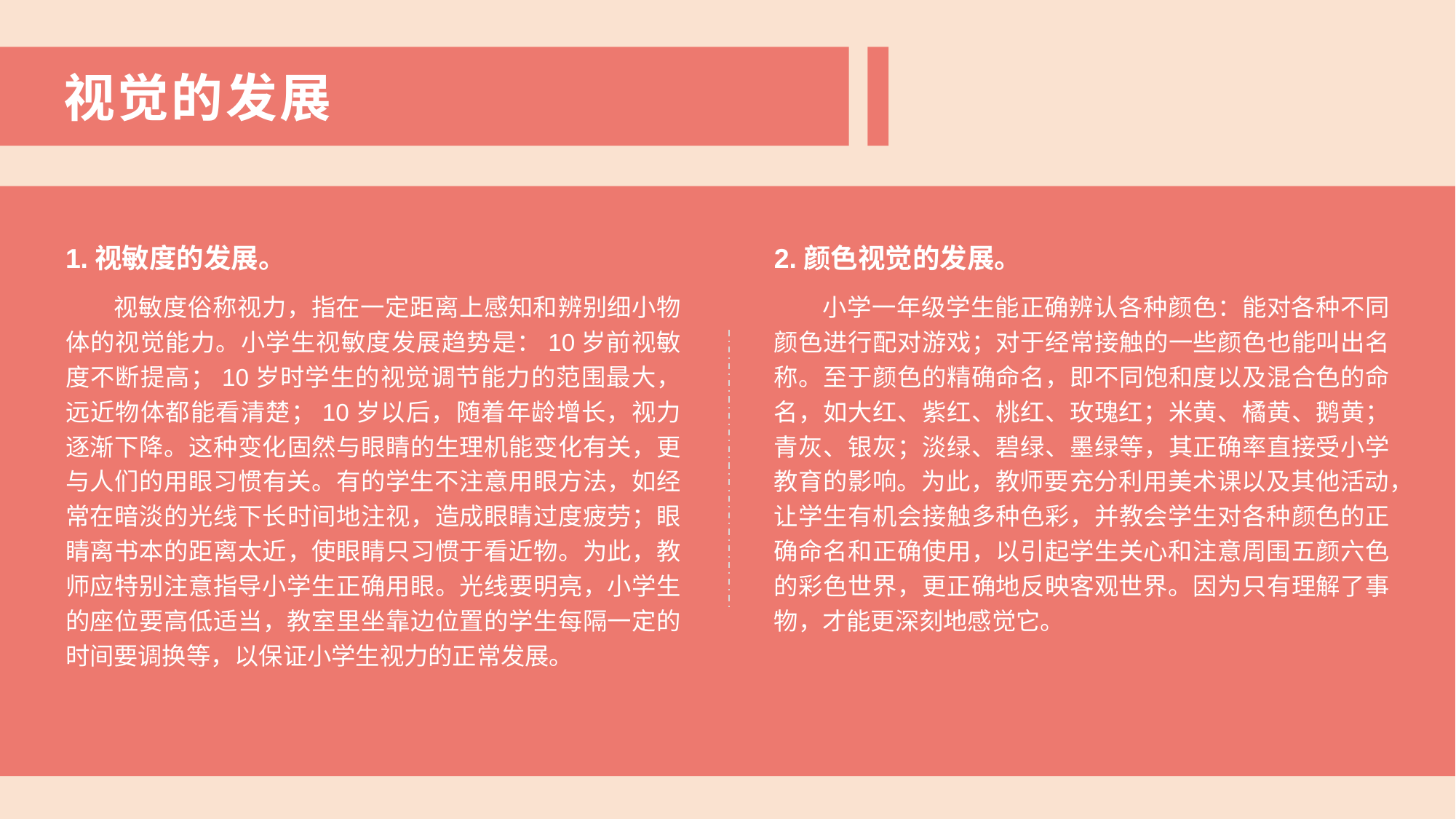

视觉的发展

1.视敏度的发展。
视敏度俗称视力，指在一定距离上感知和辨别细小物体的视觉能力。小学生视敏度发展趋势是：10岁前视敏度不断提高；10岁时学生的视觉调节能力的范围最大，远近物体都能看清楚；10岁以后，随着年龄增长，视力逐渐下降。这种变化固然与眼睛的生理机能变化有关，更与人们的用眼习惯有关。有的学生不注意用眼方法，如经常在暗淡的光线下长时间地注视，造成眼睛过度疲劳；眼睛离书本的距离太近，使眼睛只习惯于看近物。为此，教师应特别注意指导小学生正确用眼。光线要明亮，小学生的座位要高低适当，教室里坐靠边位置的学生每隔一定的时间要调换等，以保证小学生视力的正常发展。
2.颜色视觉的发展。
小学一年级学生能正确辨认各种颜色：能对各种不同颜色进行配对游戏；对于经常接触的一些颜色也能叫出名称。至于颜色的精确命名，即不同饱和度以及混合色的命名，如大红、紫红、桃红、玫瑰红；米黄、橘黄、鹅黄；青灰、银灰；淡绿、碧绿、墨绿等，其正确率直接受小学教育的影响。为此，教师要充分利用美术课以及其他活动，让学生有机会接触多种色彩，并教会学生对各种颜色的正确命名和正确使用，以引起学生关心和注意周围五颜六色的彩色世界，更正确地反映客观世界。因为只有理解了事物，才能更深刻地感觉它。